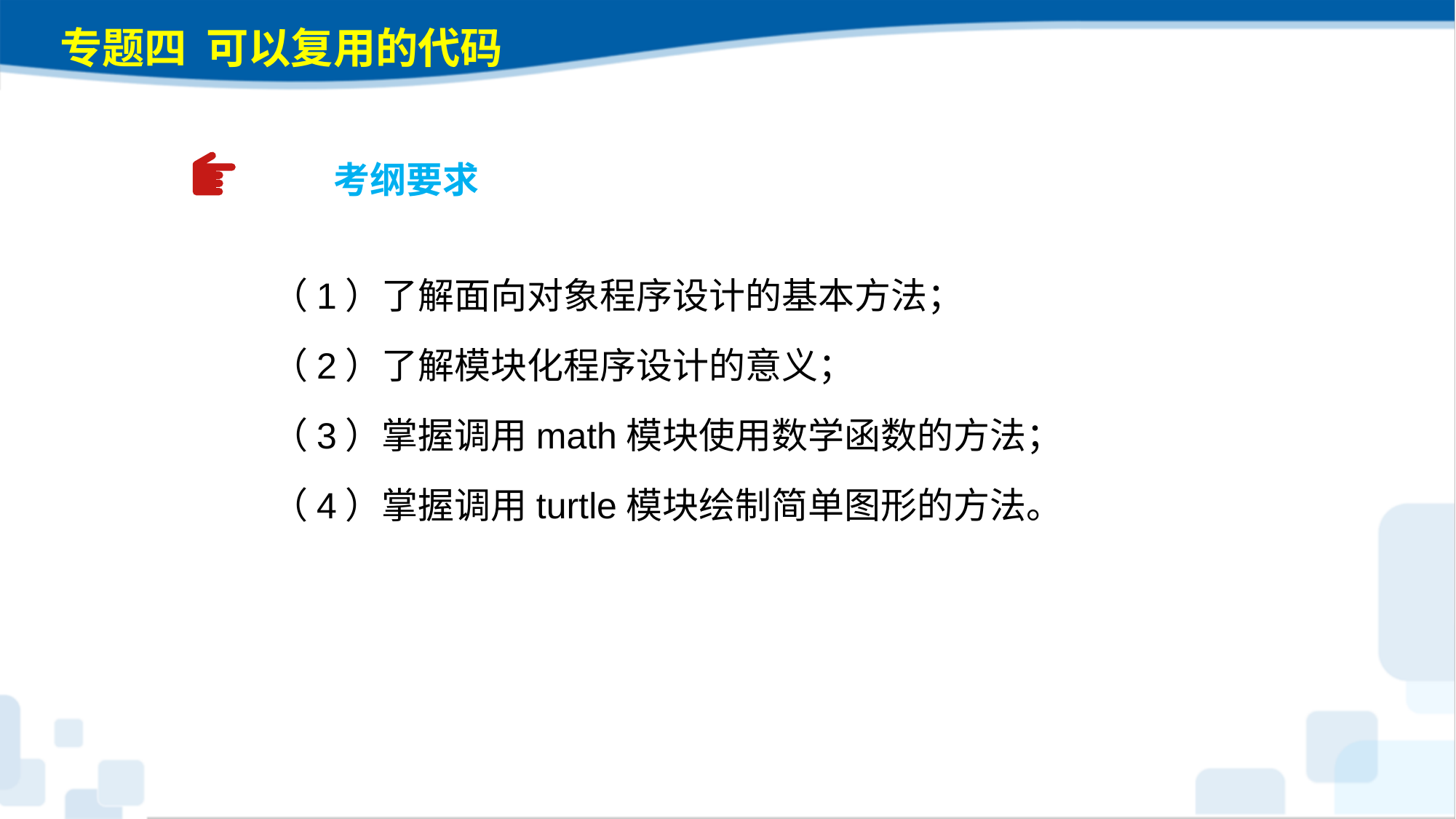

专题四  可以复用的代码
考纲要求

（1）了解面向对象程序设计的基本方法；
（2）了解模块化程序设计的意义；
（3）掌握调用math模块使用数学函数的方法；
（4）掌握调用turtle模块绘制简单图形的方法。